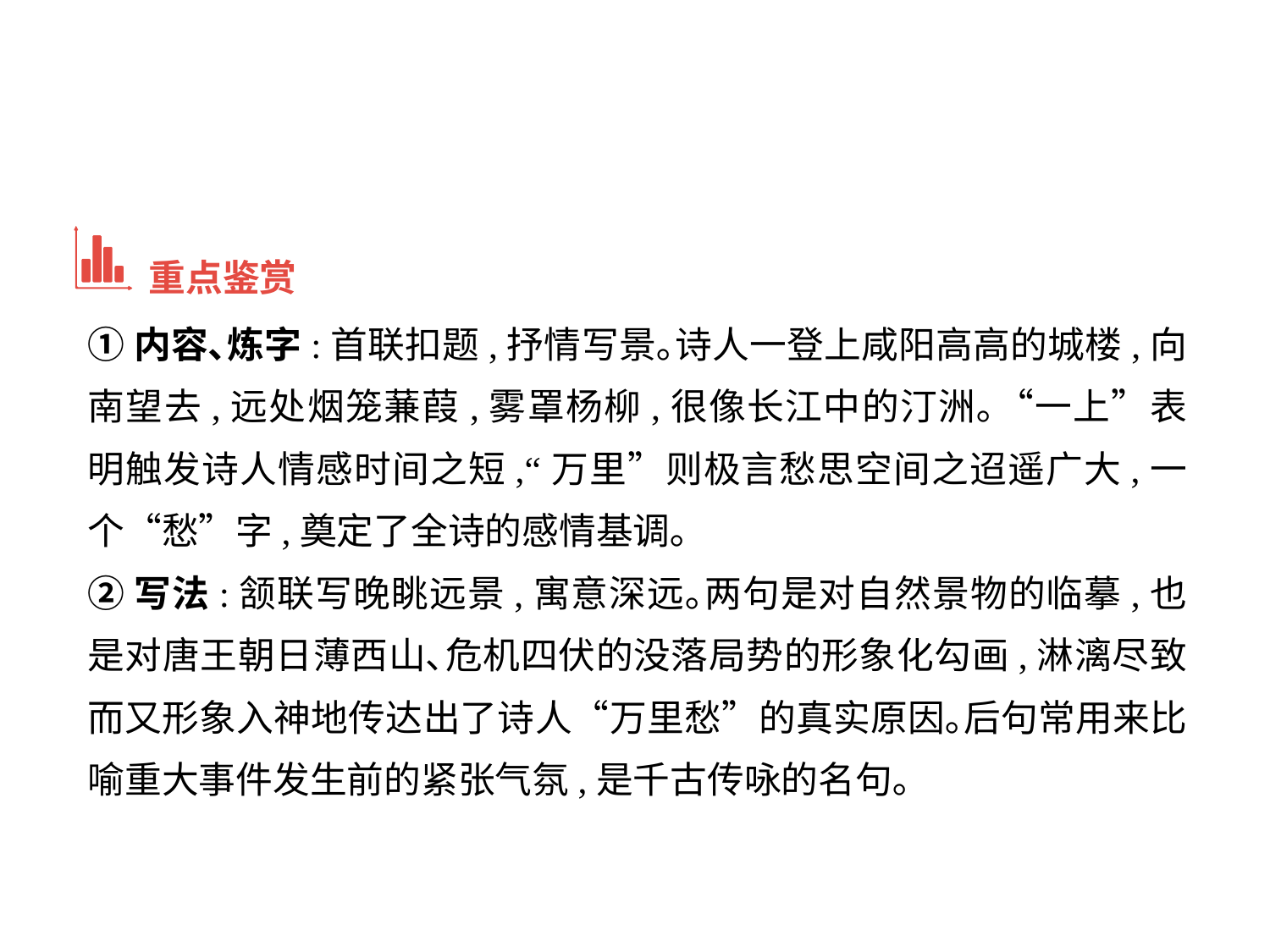

重点鉴赏
①内容､炼字:首联扣题,抒情写景｡诗人一登上咸阳高高的城楼,向南望去,远处烟笼蒹葭,雾罩杨柳,很像长江中的汀洲｡“一上”表明触发诗人情感时间之短,“万里”则极言愁思空间之迢遥广大,一个“愁”字,奠定了全诗的感情基调｡
②写法:颔联写晚眺远景,寓意深远｡两句是对自然景物的临摹,也是对唐王朝日薄西山､危机四伏的没落局势的形象化勾画,淋漓尽致而又形象入神地传达出了诗人“万里愁”的真实原因｡后句常用来比喻重大事件发生前的紧张气氛,是千古传咏的名句｡